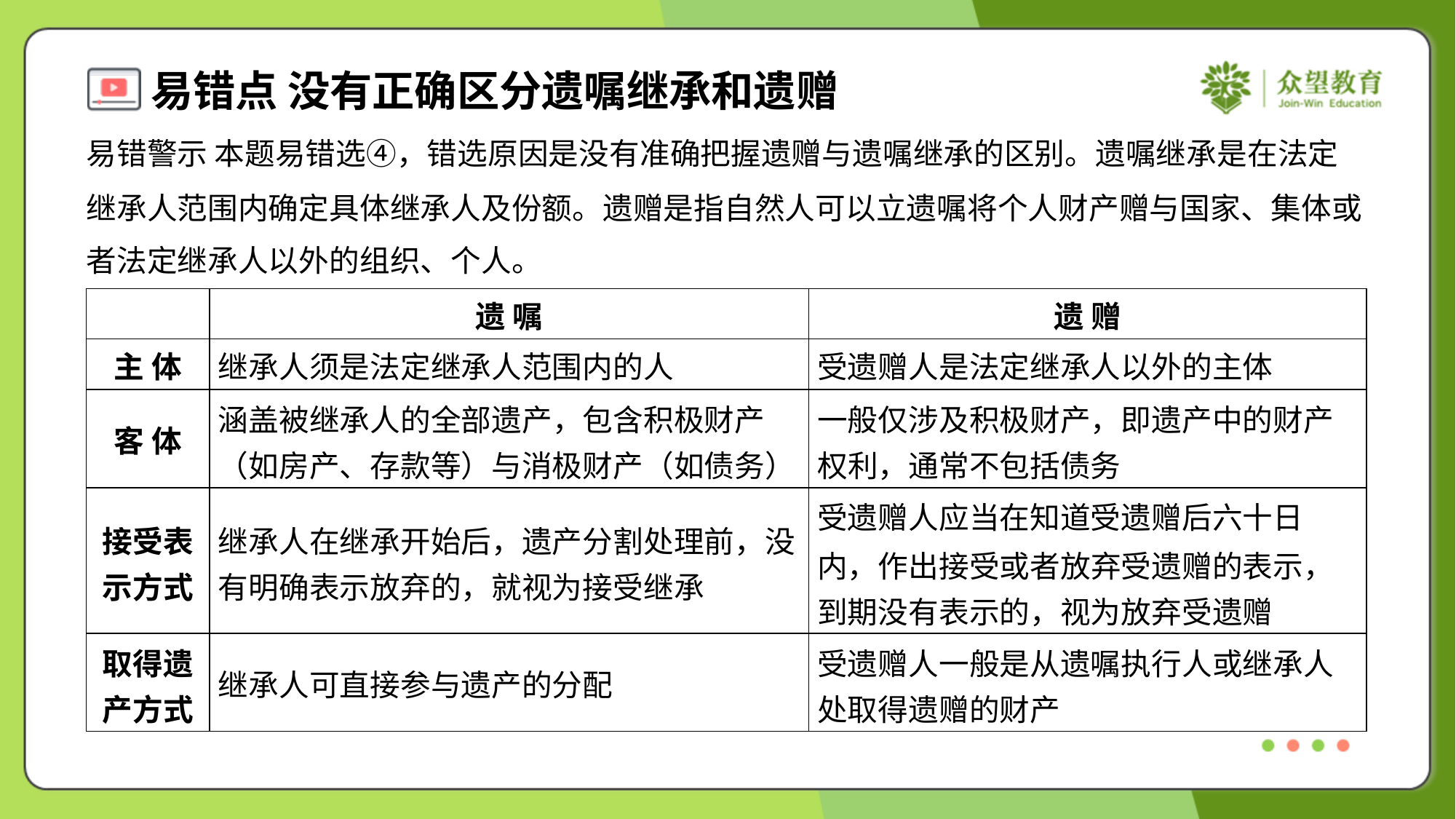

易错警示 本题易错选④，错选原因是没有准确把握遗赠与遗嘱继承的区别。遗嘱继承是在法定
继承人范围内确定具体继承人及份额。遗赠是指自然人可以立遗嘱将个人财产赠与国家、集体或
者法定继承人以外的组织、个人。
|  | 遗 嘱 | 遗 赠 |
| --- | --- | --- |
| 主 体 | 继承人须是法定继承人范围内的人 | 受遗赠人是法定继承人以外的主体 |
| 客 体 | 涵盖被继承人的全部遗产，包含积极财产 （如房产、存款等）与消极财产（如债务） | 一般仅涉及积极财产，即遗产中的财产 权利，通常不包括债务 |
| 接受表 示方式 | 继承人在继承开始后，遗产分割处理前，没 有明确表示放弃的，就视为接受继承 | 受遗赠人应当在知道受遗赠后六十日 内，作出接受或者放弃受遗赠的表示， 到期没有表示的，视为放弃受遗赠 |
| 取得遗 产方式 | 继承人可直接参与遗产的分配 | 受遗赠人一般是从遗嘱执行人或继承人 处取得遗赠的财产 |